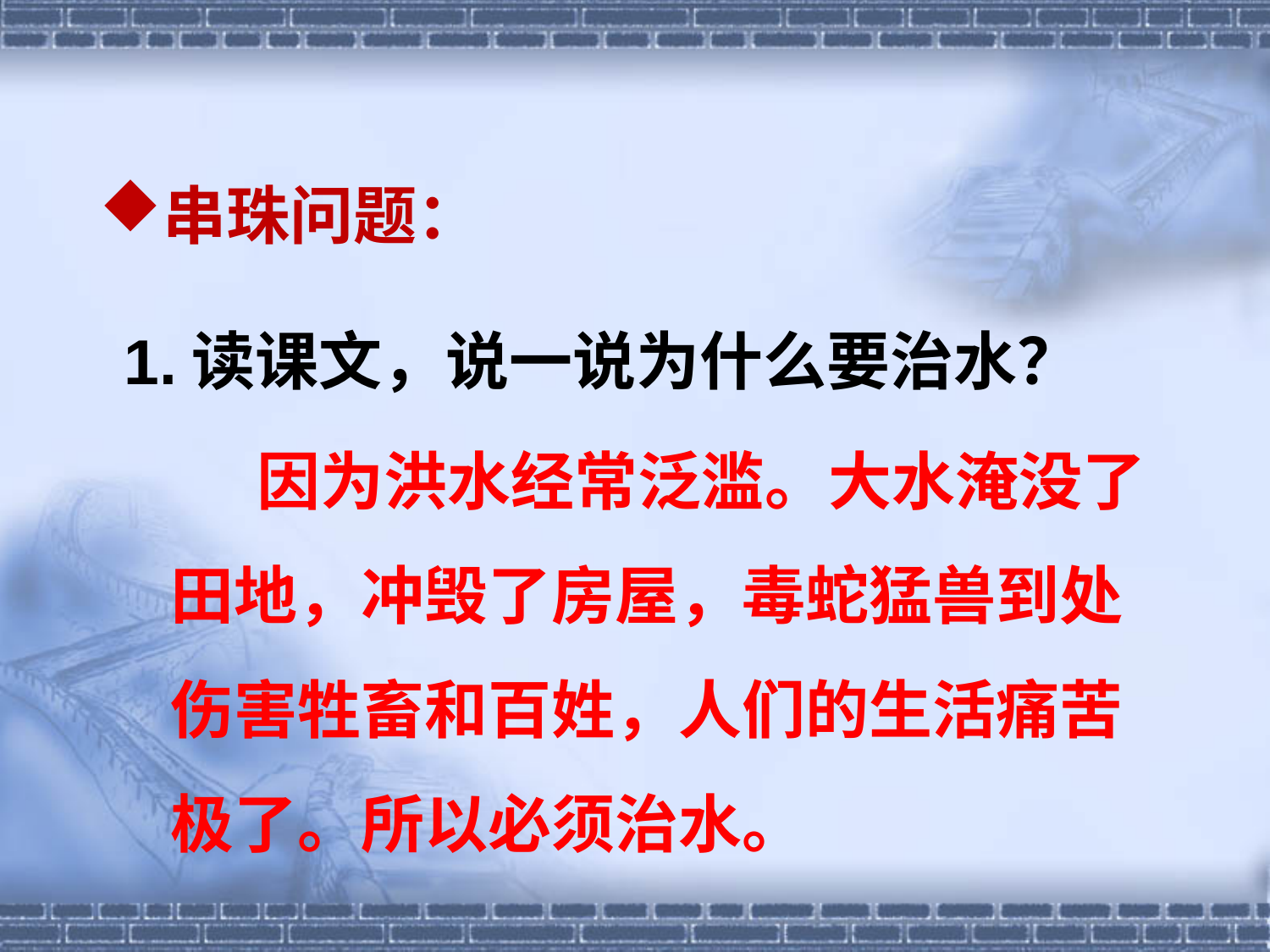

串珠问题：
1.读课文，说一说为什么要治水？
因为洪水经常泛滥。大水淹没了田地，冲毁了房屋，毒蛇猛兽到处伤害牲畜和百姓，人们的生活痛苦极了。所以必须治水。